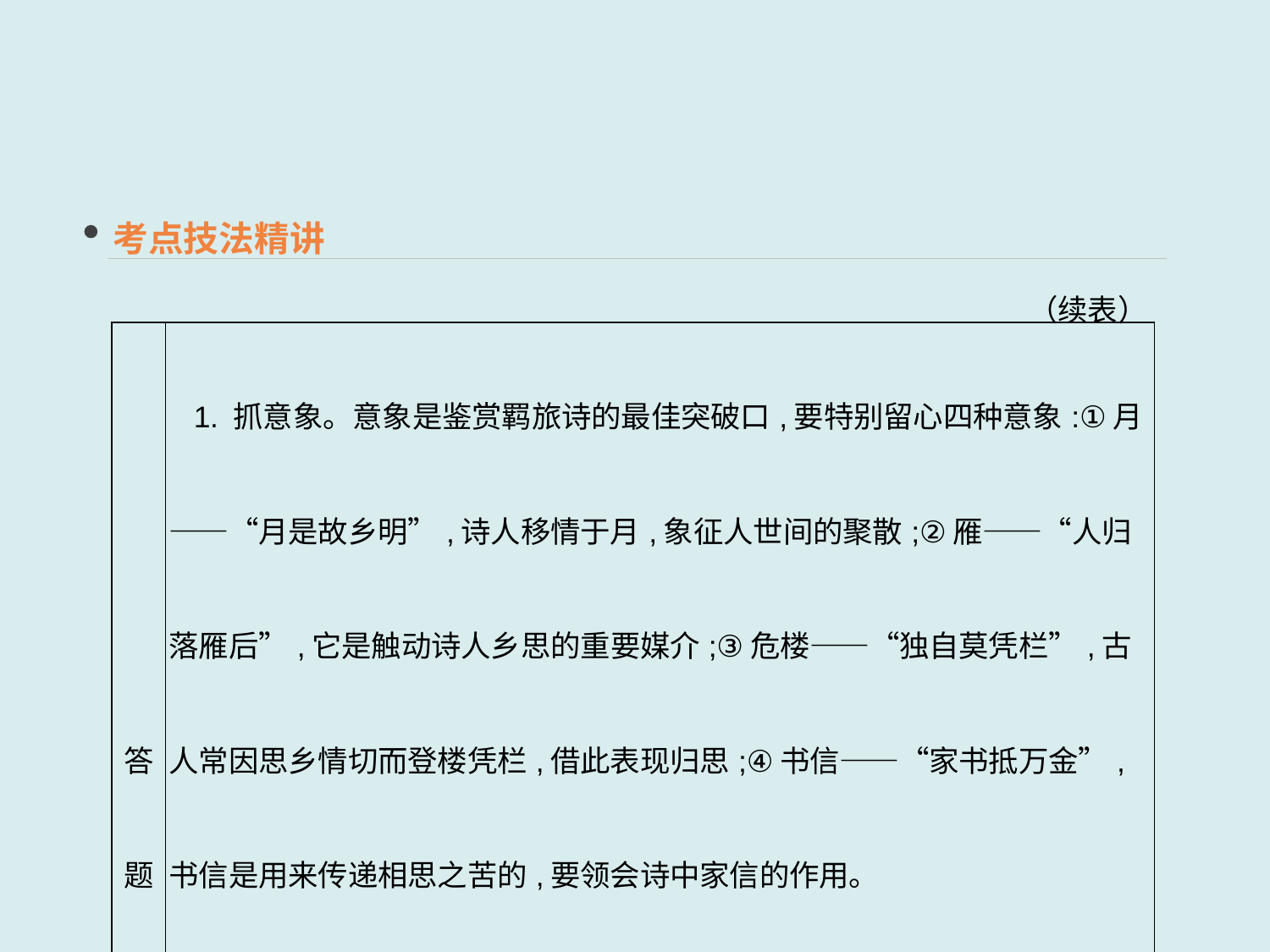

考点技法精讲

（续表）
| 答题 角度 | 1. 抓意象。意象是鉴赏羁旅诗的最佳突破口,要特别留心四种意象:①月——“月是故乡明”,诗人移情于月,象征人世间的聚散;②雁——“人归落雁后”,它是触动诗人乡思的重要媒介;③危楼——“独自莫凭栏”,古人常因思乡情切而登楼凭栏,借此表现归思;④书信——“家书抵万金”,书信是用来传递相思之苦的,要领会诗中家信的作用。 　2. 明情感。这类诗抒发的情感大致有:①羁旅孤凄之愁;②恋家怀人之思;③怀才不遇之苦;④厌战思家之情。 　3. 晓手法。常见的手法有借景抒情、即事写情(先写所遇之事纷扰,再写对故园之思深浓)。另外,“对面落笔”(对写法)、虚实相生的手法也值得关注 |
| --- | --- |